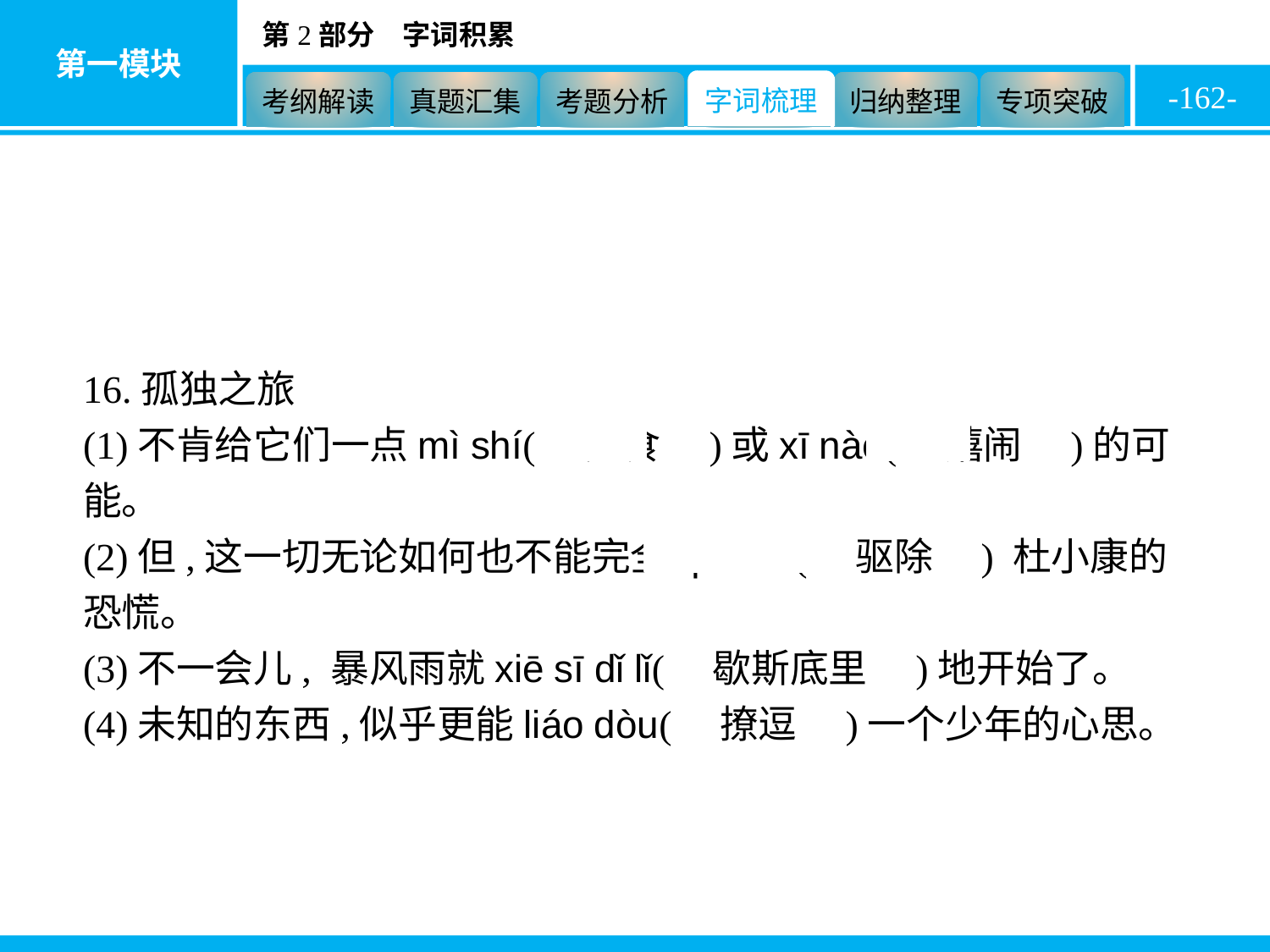

-162-
16.孤独之旅
(1)不肯给它们一点mì shí(　觅食　)或xī nào(　嬉闹　)的可能。
(2)但,这一切无论如何也不能完全qū chú(　驱除　) 杜小康的恐慌。
(3)不一会儿, 暴风雨就xiē sī dǐ lǐ(　歇斯底里　)地开始了。
(4)未知的东西,似乎更能liáo dòu(　撩逗　)一个少年的心思。